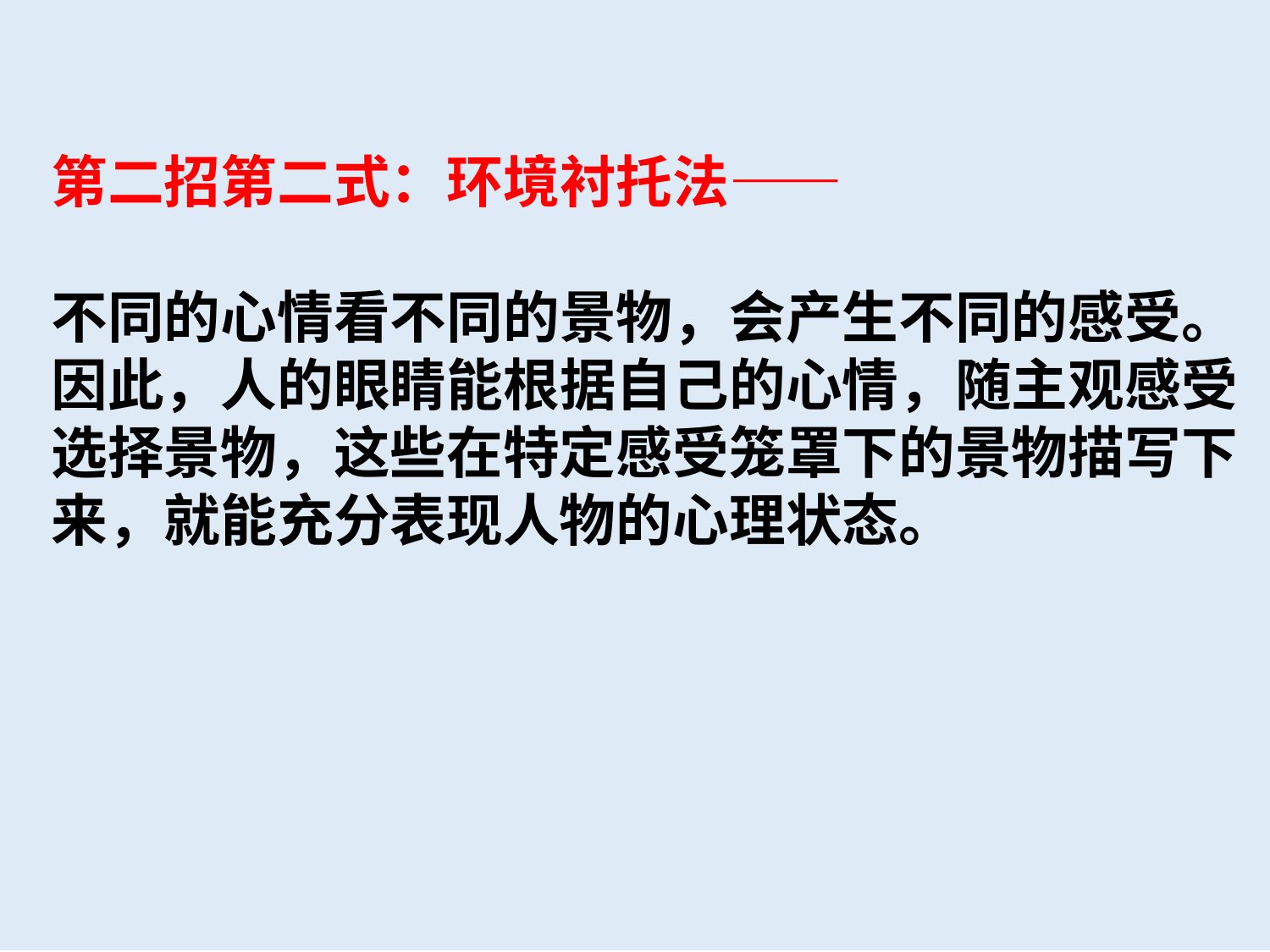

第二招第二式：环境衬托法——

不同的心情看不同的景物，会产生不同的感受。
因此，人的眼睛能根据自己的心情，随主观感受
选择景物，这些在特定感受笼罩下的景物描写下
来，就能充分表现人物的心理状态。